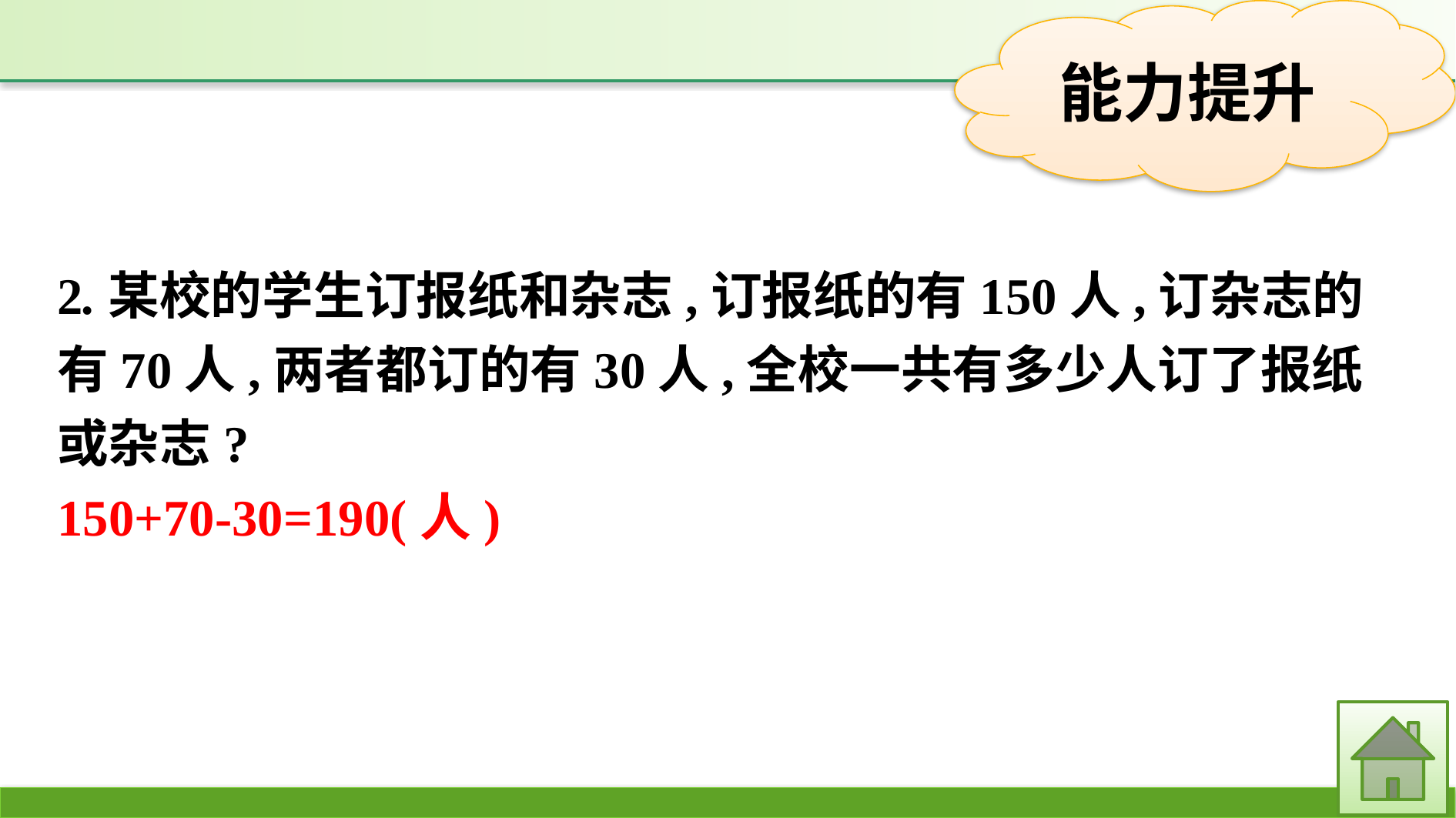

2.某校的学生订报纸和杂志,订报纸的有150人,订杂志的有70人,两者都订的有30人,全校一共有多少人订了报纸或杂志?
150+70-30=190(人)